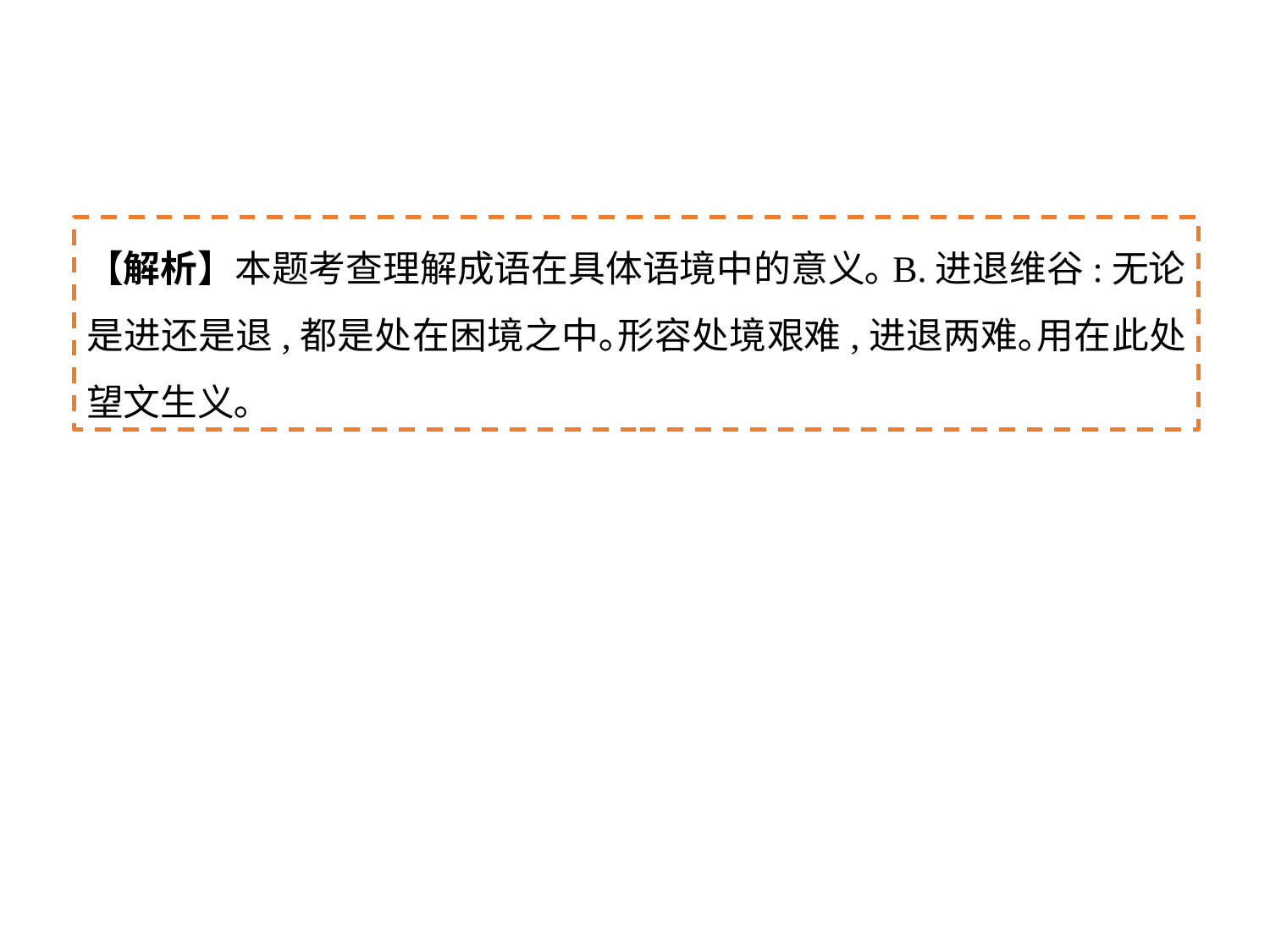

【解析】本题考查理解成语在具体语境中的意义｡B.进退维谷:无论是进还是退,都是处在困境之中｡形容处境艰难,进退两难｡用在此处望文生义｡